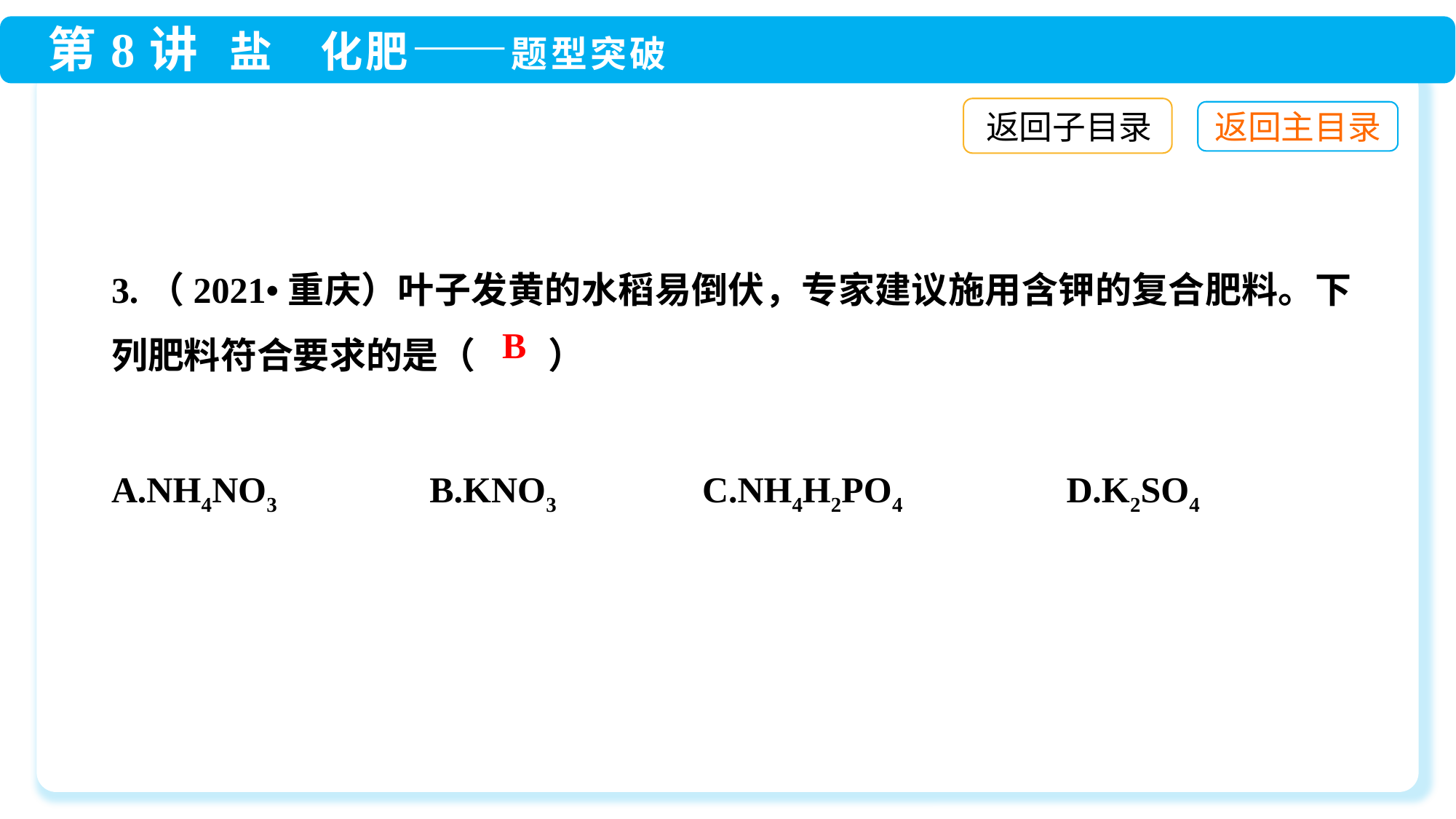

返回子目录
3.（2021•重庆）叶子发黄的水稻易倒伏，专家建议施用含钾的复合肥料。下列肥料符合要求的是（　　）

A.NH4NO3	           B.KNO3                C.NH4H2PO4	         D.K2SO4
B